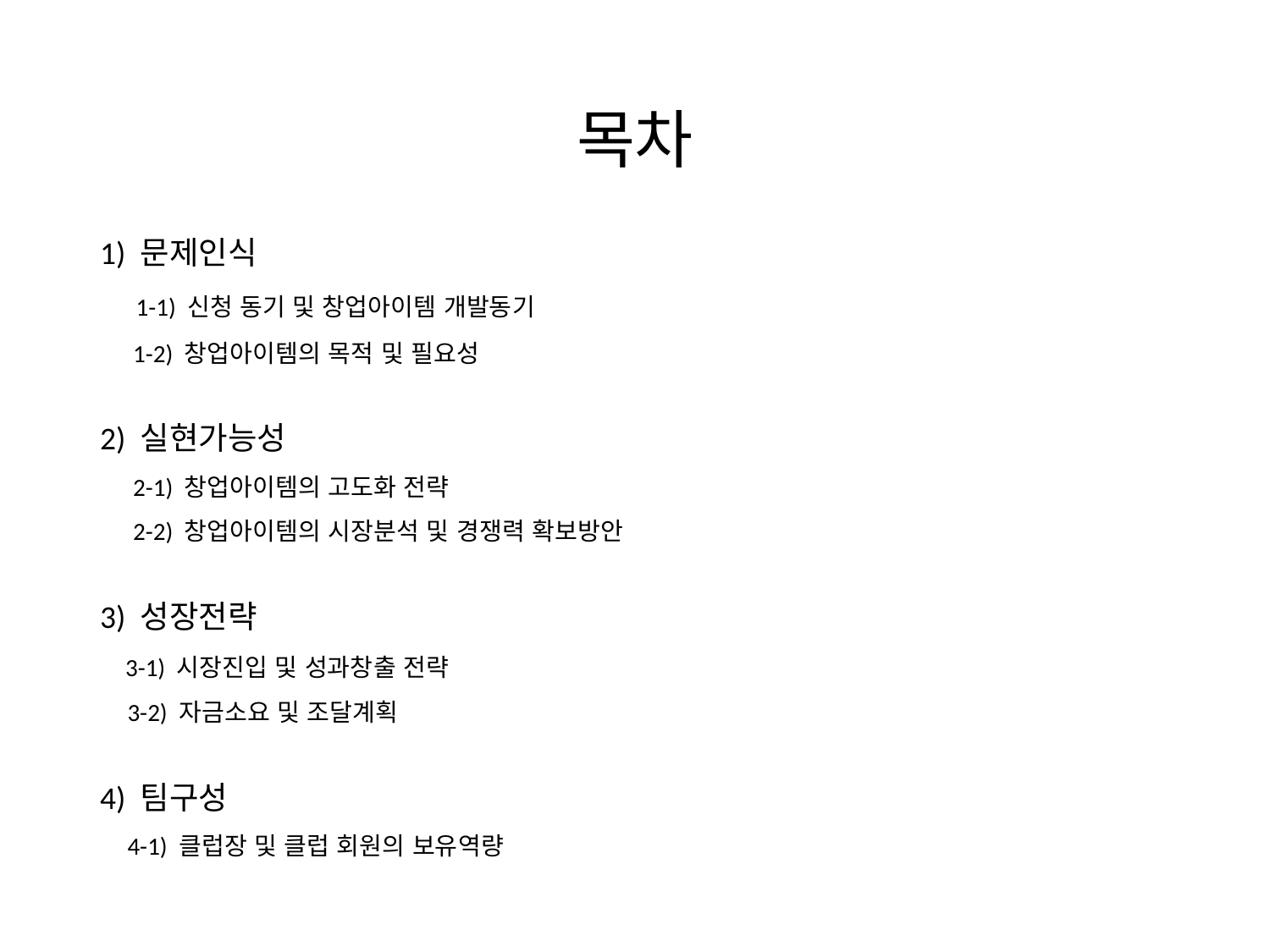

# 목차

1) 문제인식
     1-1) 신청 동기 및 창업아이템 개발동기
      1-2) 창업아이템의 목적 및 필요성

2) 실현가능성
      2-1) 창업아이템의 고도화 전략
      2-2) 창업아이템의 시장분석 및 경쟁력 확보방안

3) 성장전략
    3-1) 시장진입 및 성과창출 전략
     3-2) 자금소요 및 조달계획

4) 팀구성
     4-1) 클럽장 및 클럽 회원의 보유역량